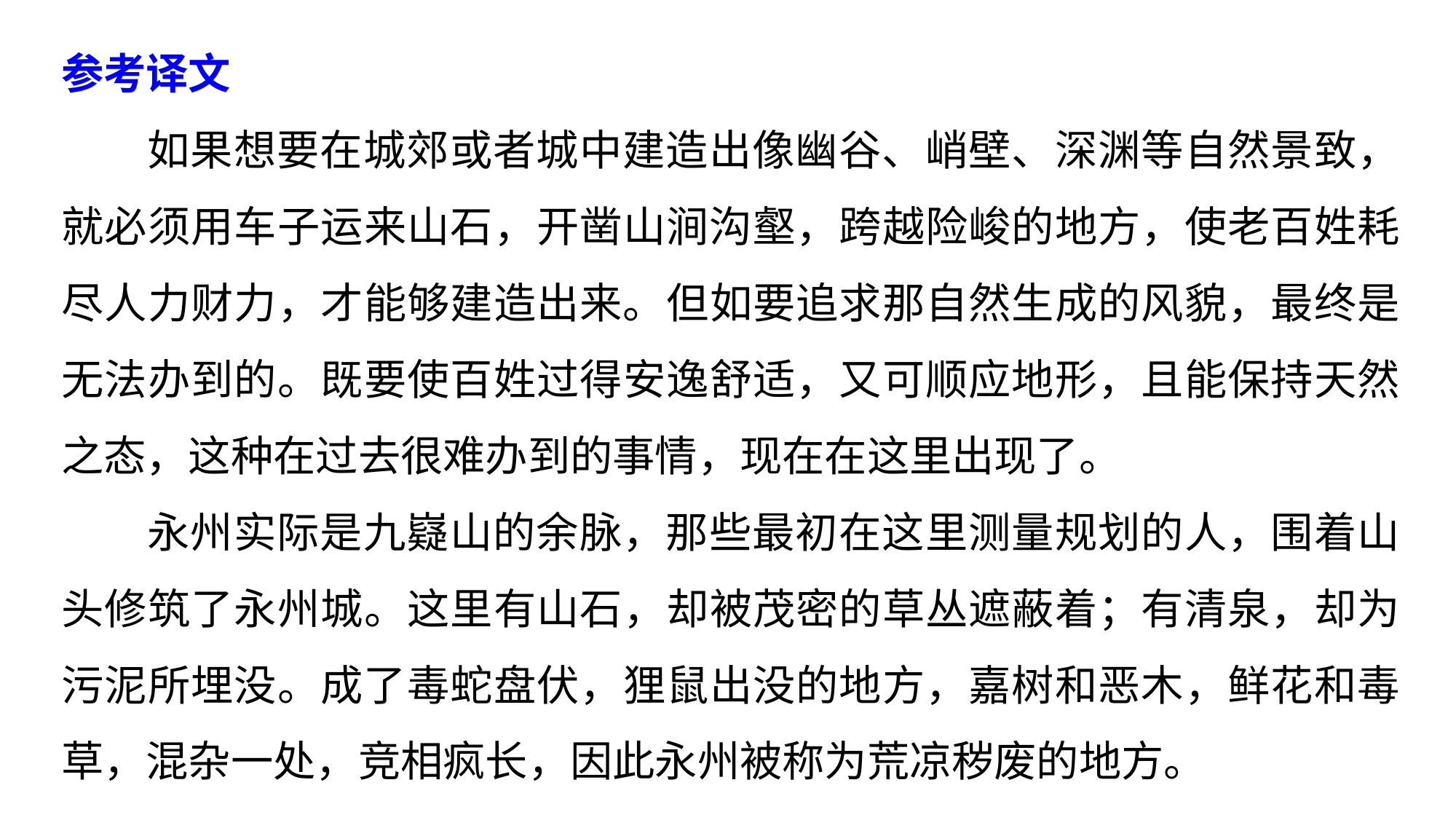

参考译文
如果想要在城郊或者城中建造出像幽谷、峭壁、深渊等自然景致，就必须用车子运来山石，开凿山涧沟壑，跨越险峻的地方，使老百姓耗尽人力财力，才能够建造出来。但如要追求那自然生成的风貌，最终是无法办到的。既要使百姓过得安逸舒适，又可顺应地形，且能保持天然之态，这种在过去很难办到的事情，现在在这里出现了。
永州实际是九嶷山的余脉，那些最初在这里测量规划的人，围着山头修筑了永州城。这里有山石，却被茂密的草丛遮蔽着；有清泉，却为污泥所埋没。成了毒蛇盘伏，狸鼠出没的地方，嘉树和恶木，鲜花和毒草，混杂一处，竞相疯长，因此永州被称为荒凉秽废的地方。